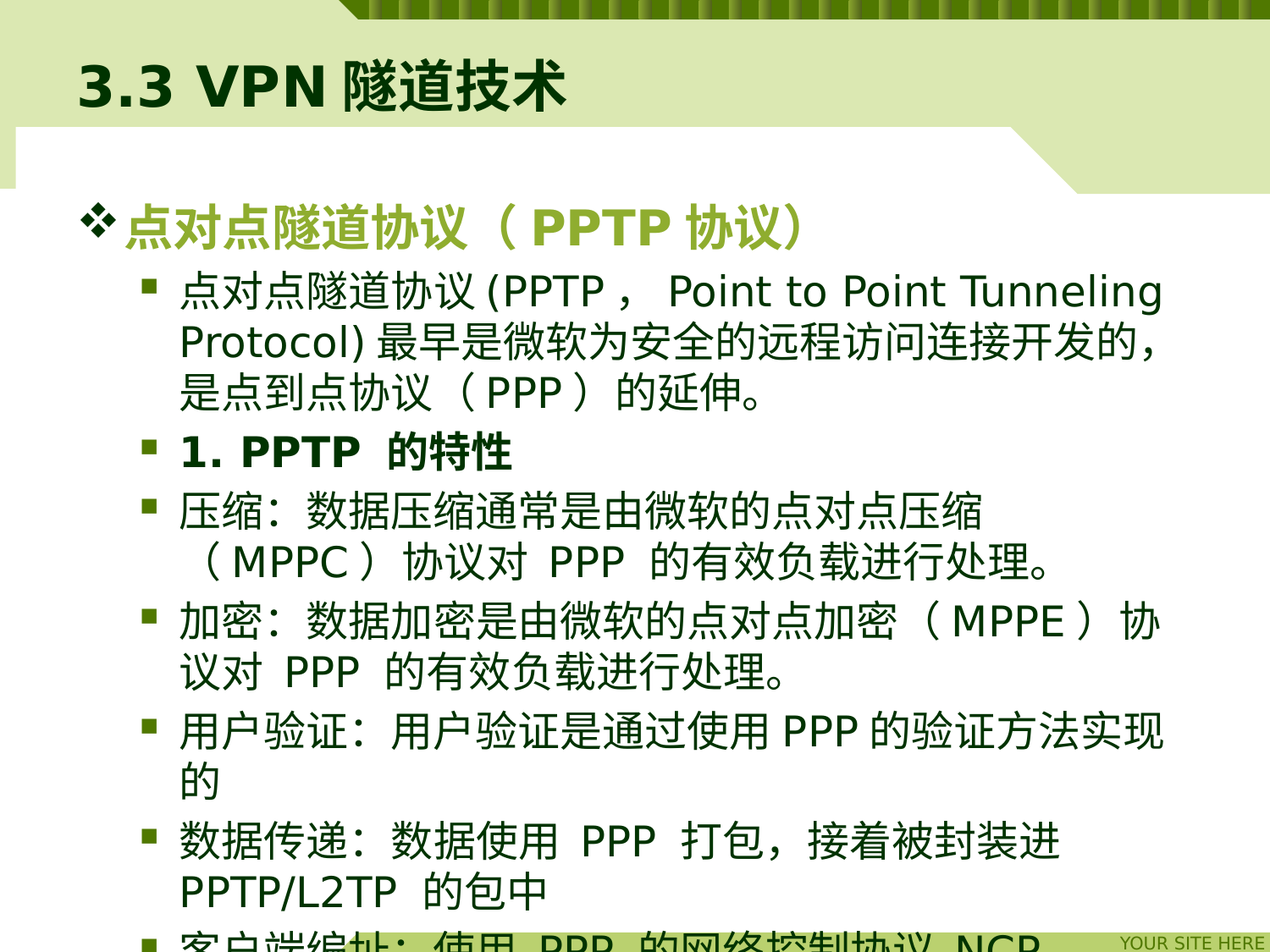

# 3.3 VPN隧道技术
点对点隧道协议（PPTP协议）
点对点隧道协议(PPTP，Point to Point Tunneling Protocol)最早是微软为安全的远程访问连接开发的，是点到点协议（PPP）的延伸。
1. PPTP 的特性
压缩：数据压缩通常是由微软的点对点压缩（MPPC）协议对 PPP 的有效负载进行处理。
加密：数据加密是由微软的点对点加密（MPPE）协议对 PPP 的有效负载进行处理。
用户验证：用户验证是通过使用PPP的验证方法实现的
数据传递：数据使用 PPP 打包，接着被封装进 PPTP/L2TP 的包中
客户端编址：使用 PPP 的网络控制协议 NCP